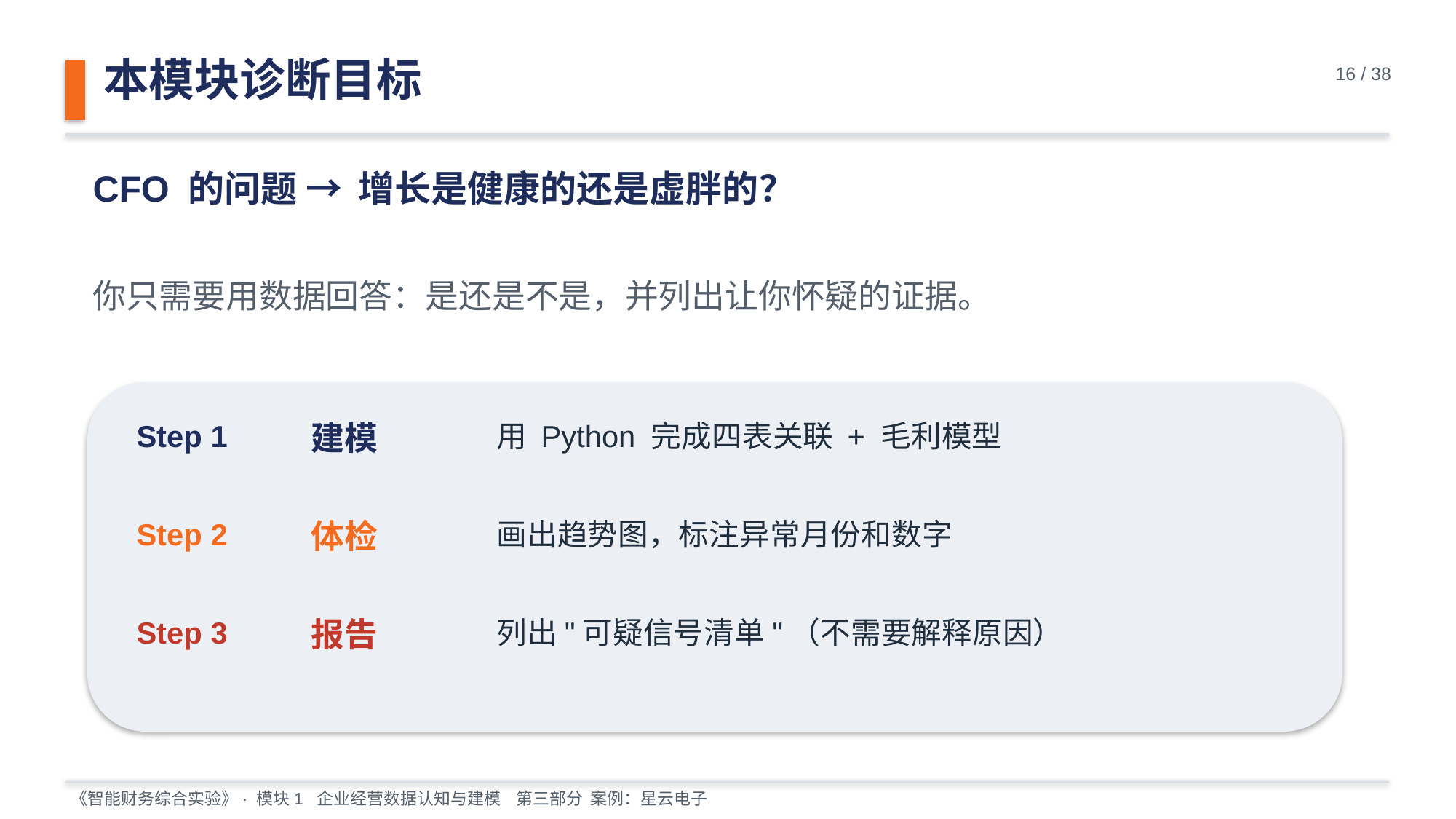

本模块诊断目标

16 / 38

CFO 的问题 →  增长是健康的还是虚胖的？
你只需要用数据回答：是还是不是，并列出让你怀疑的证据。

Step 1
建模
用 Python 完成四表关联 + 毛利模型
Step 2
体检
画出趋势图，标注异常月份和数字
Step 3
报告
列出"可疑信号清单"（不需要解释原因）

《智能财务综合实验》· 模块1  企业经营数据认知与建模    第三部分  案例：星云电子